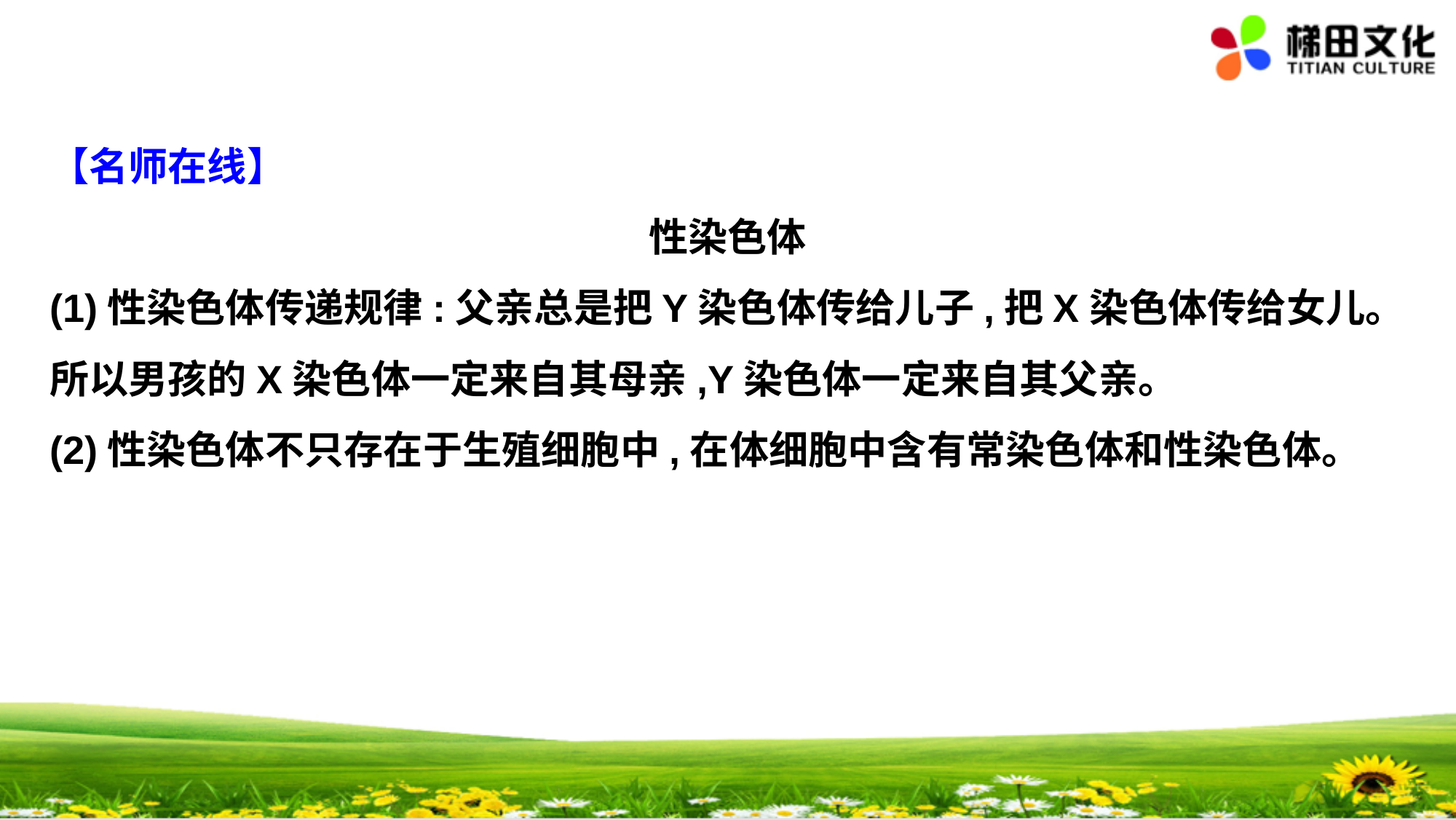

【名师在线】
性染色体
(1)性染色体传递规律:父亲总是把Y染色体传给儿子,把X染色体传给女儿。所以男孩的X染色体一定来自其母亲,Y染色体一定来自其父亲。
(2)性染色体不只存在于生殖细胞中,在体细胞中含有常染色体和性染色体。